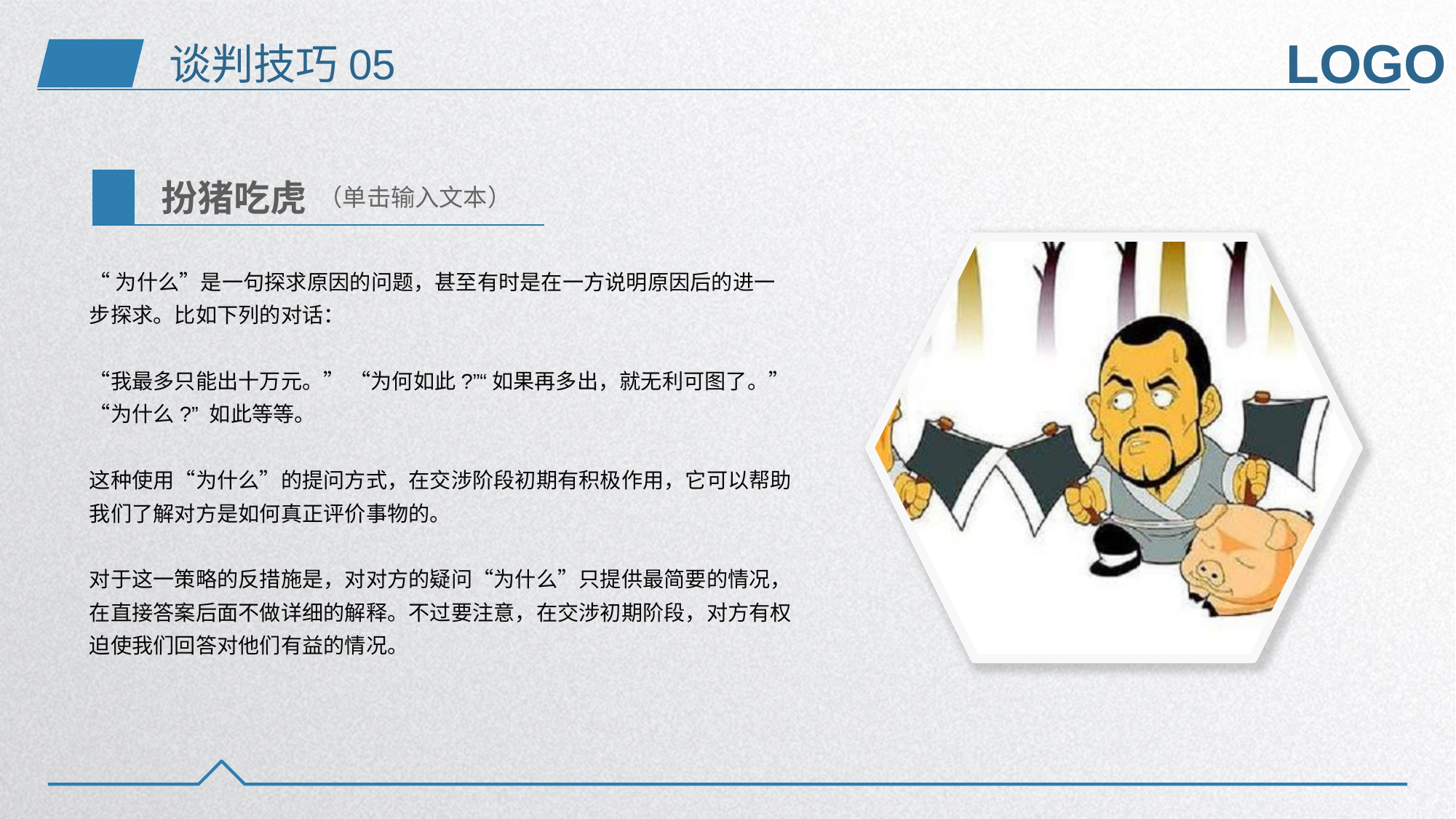

谈判技巧05

扮猪吃虎
（单击输入文本）

“为什么”是一句探求原因的问题，甚至有时是在一方说明原因后的进一步探求。比如下列的对话：
“我最多只能出十万元。” “为何如此?”“如果再多出，就无利可图了。” “为什么?” 如此等等。
这种使用“为什么”的提问方式，在交涉阶段初期有积极作用，它可以帮助我们了解对方是如何真正评价事物的。
对于这一策略的反措施是，对对方的疑问“为什么”只提供最简要的情况，在直接答案后面不做详细的解释。不过要注意，在交涉初期阶段，对方有权迫使我们回答对他们有益的情况。